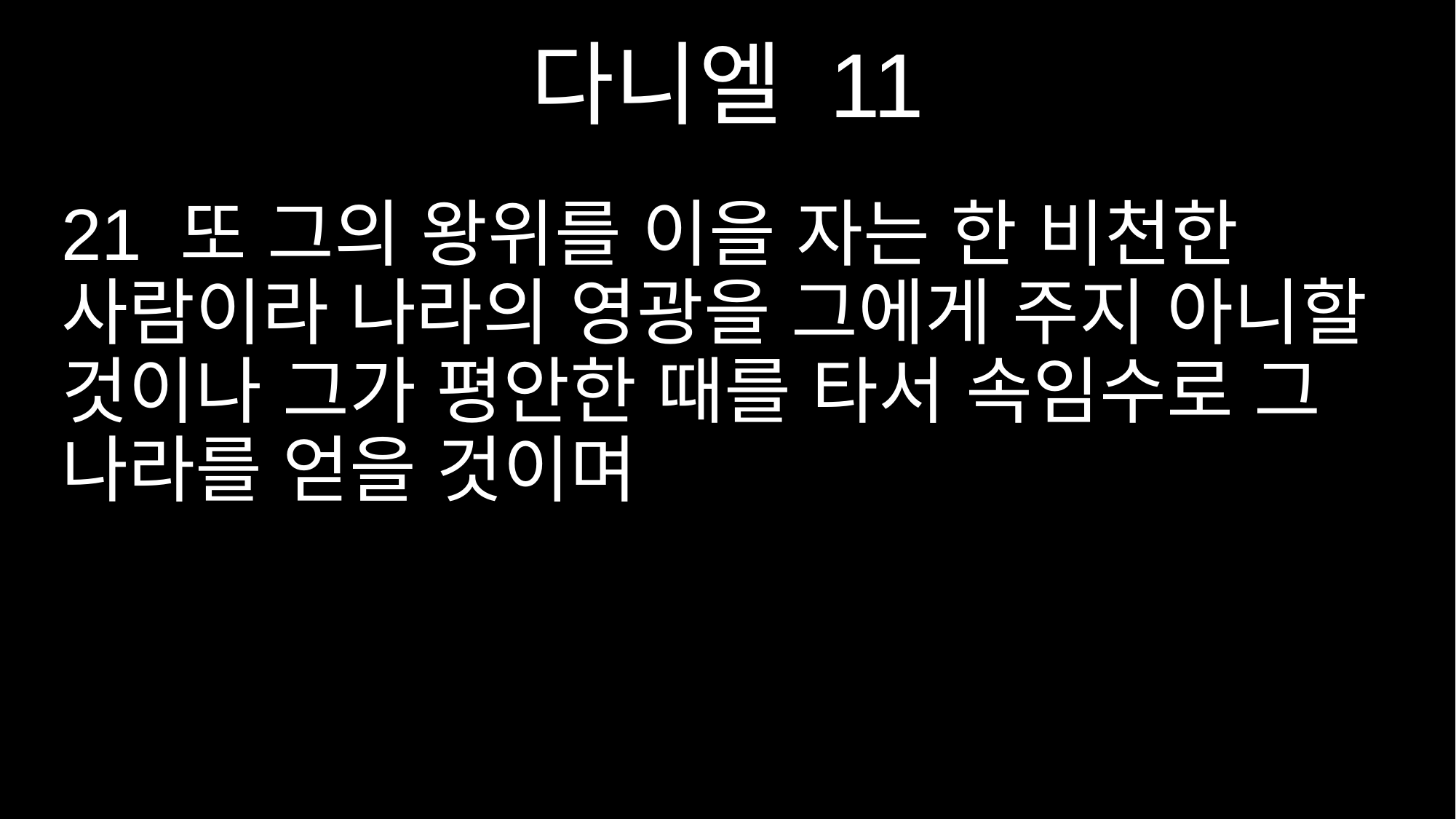

다니엘 11
21 또 그의 왕위를 이을 자는 한 비천한 사람이라 나라의 영광을 그에게 주지 아니할 것이나 그가 평안한 때를 타서 속임수로 그 나라를 얻을 것이며